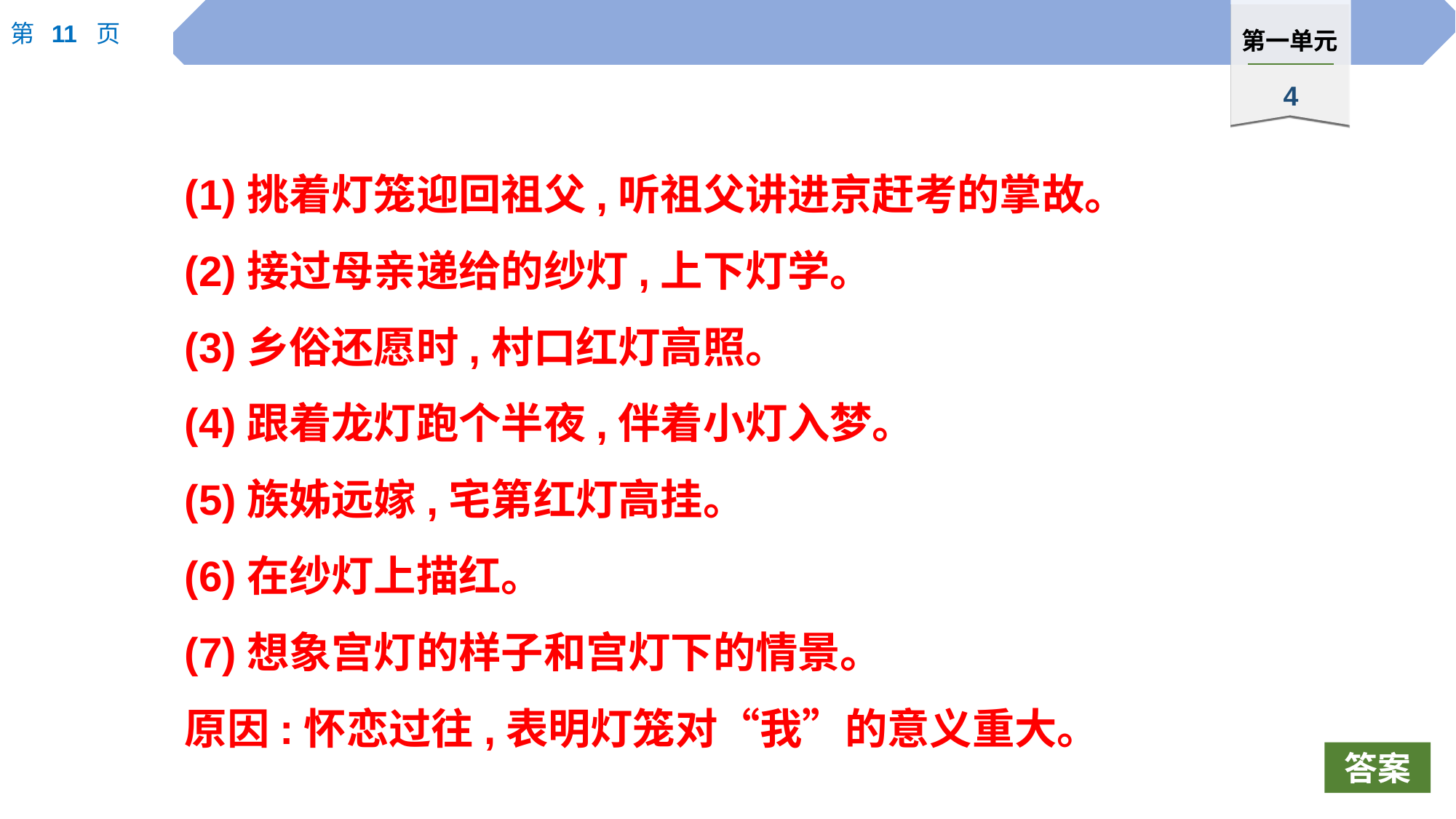

(1)挑着灯笼迎回祖父,听祖父讲进京赶考的掌故。
(2)接过母亲递给的纱灯,上下灯学。
(3)乡俗还愿时,村口红灯高照。
(4)跟着龙灯跑个半夜,伴着小灯入梦。
(5)族姊远嫁,宅第红灯高挂。
(6)在纱灯上描红。
(7)想象宫灯的样子和宫灯下的情景。
原因:怀恋过往,表明灯笼对“我”的意义重大。
答案